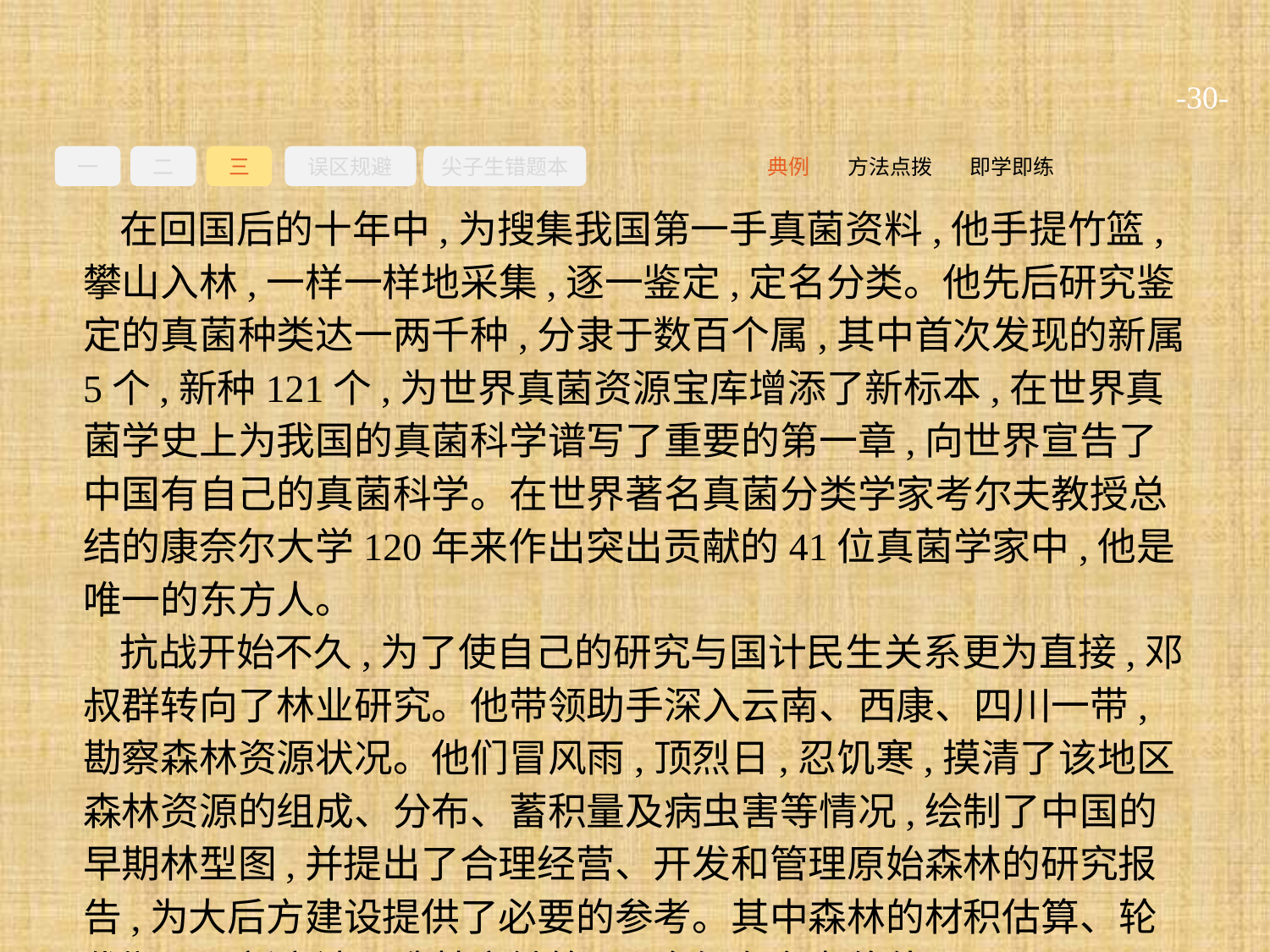

-30-
一
二
三
误区规避
尖子生错题本
即学即练
方法点拨
典例
在回国后的十年中,为搜集我国第一手真菌资料,他手提竹篮,攀山入林,一样一样地采集,逐一鉴定,定名分类。他先后研究鉴定的真菌种类达一两千种,分隶于数百个属,其中首次发现的新属5个,新种121个,为世界真菌资源宝库增添了新标本,在世界真菌学史上为我国的真菌科学谱写了重要的第一章,向世界宣告了中国有自己的真菌科学。在世界著名真菌分类学家考尔夫教授总结的康奈尔大学120年来作出突出贡献的41位真菌学家中,他是唯一的东方人。
抗战开始不久,为了使自己的研究与国计民生关系更为直接,邓叔群转向了林业研究。他带领助手深入云南、西康、四川一带,勘察森林资源状况。他们冒风雨,顶烈日,忍饥寒,摸清了该地区森林资源的组成、分布、蓄积量及病虫害等情况,绘制了中国的早期林型图,并提出了合理经营、开发和管理原始森林的研究报告,为大后方建设提供了必要的参考。其中森林的材积估算、轮伐期、更新方法、造林方针等,至今仍有参考价值。